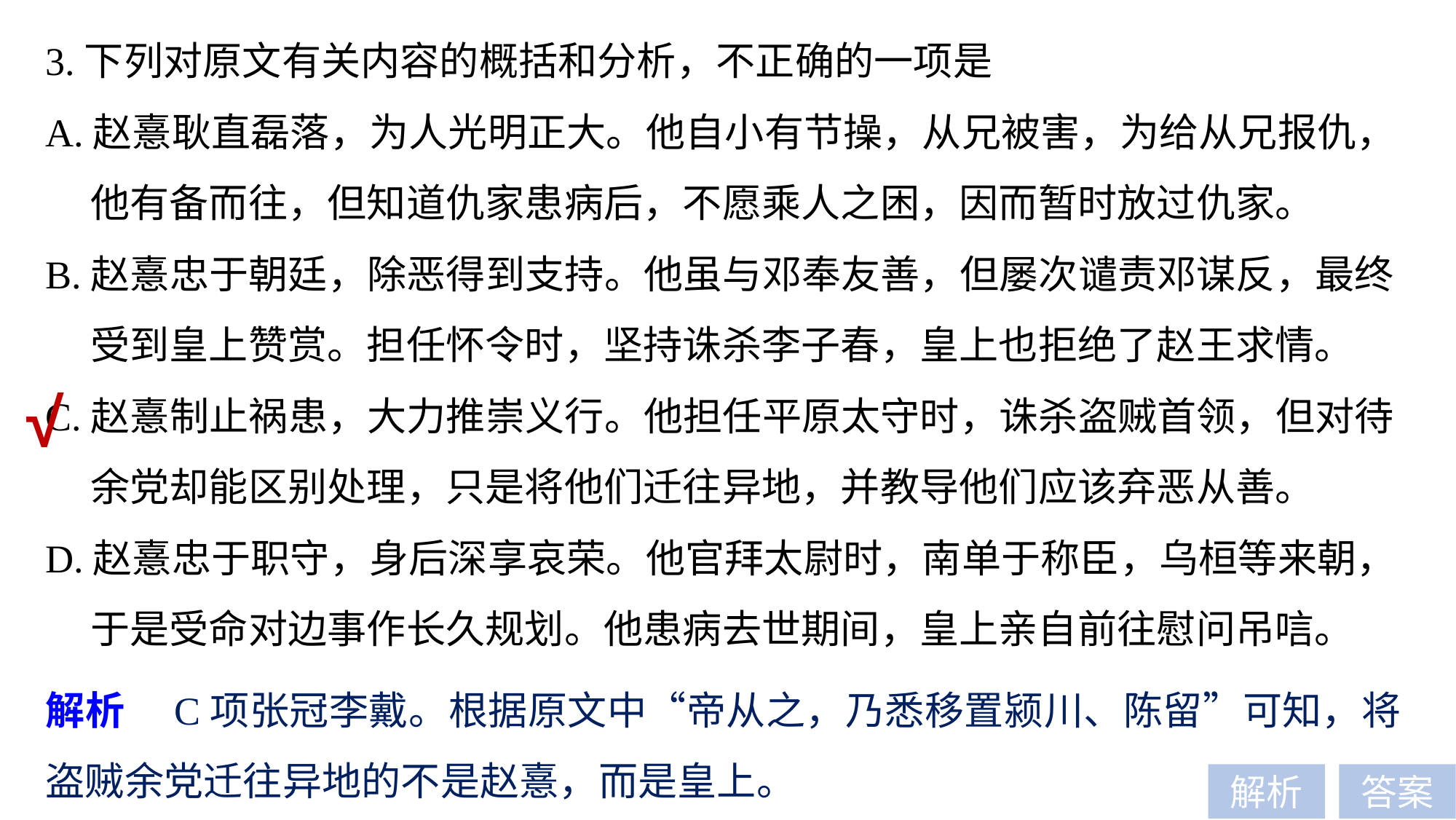

3.下列对原文有关内容的概括和分析，不正确的一项是
A.赵憙耿直磊落，为人光明正大。他自小有节操，从兄被害，为给从兄报仇，
    他有备而往，但知道仇家患病后，不愿乘人之困，因而暂时放过仇家。
B.赵憙忠于朝廷，除恶得到支持。他虽与邓奉友善，但屡次谴责邓谋反，最终
    受到皇上赞赏。担任怀令时，坚持诛杀李子春，皇上也拒绝了赵王求情。
C.赵憙制止祸患，大力推崇义行。他担任平原太守时，诛杀盗贼首领，但对待
    余党却能区别处理，只是将他们迁往异地，并教导他们应该弃恶从善。
D.赵憙忠于职守，身后深享哀荣。他官拜太尉时，南单于称臣，乌桓等来朝，
    于是受命对边事作长久规划。他患病去世期间，皇上亲自前往慰问吊唁。
√
解析　C项张冠李戴。根据原文中“帝从之，乃悉移置颍川、陈留”可知，将盗贼余党迁往异地的不是赵憙，而是皇上。
解析
答案